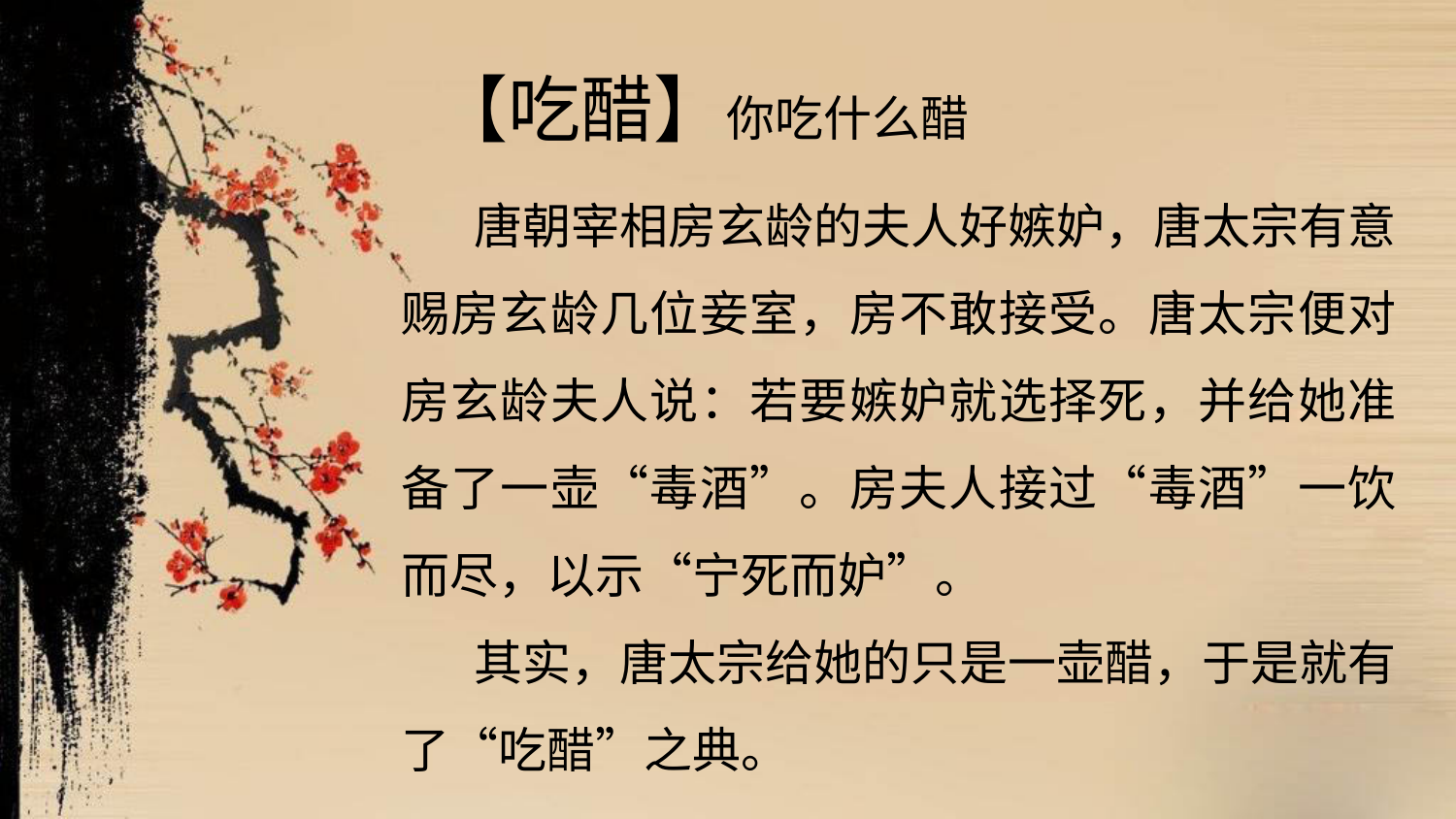

【吃醋】你吃什么醋
唐朝宰相房玄龄的夫人好嫉妒，唐太宗有意赐房玄龄几位妾室，房不敢接受。唐太宗便对房玄龄夫人说：若要嫉妒就选择死，并给她准备了一壶“毒酒”。房夫人接过“毒酒”一饮而尽，以示“宁死而妒”。
其实，唐太宗给她的只是一壶醋，于是就有了“吃醋”之典。